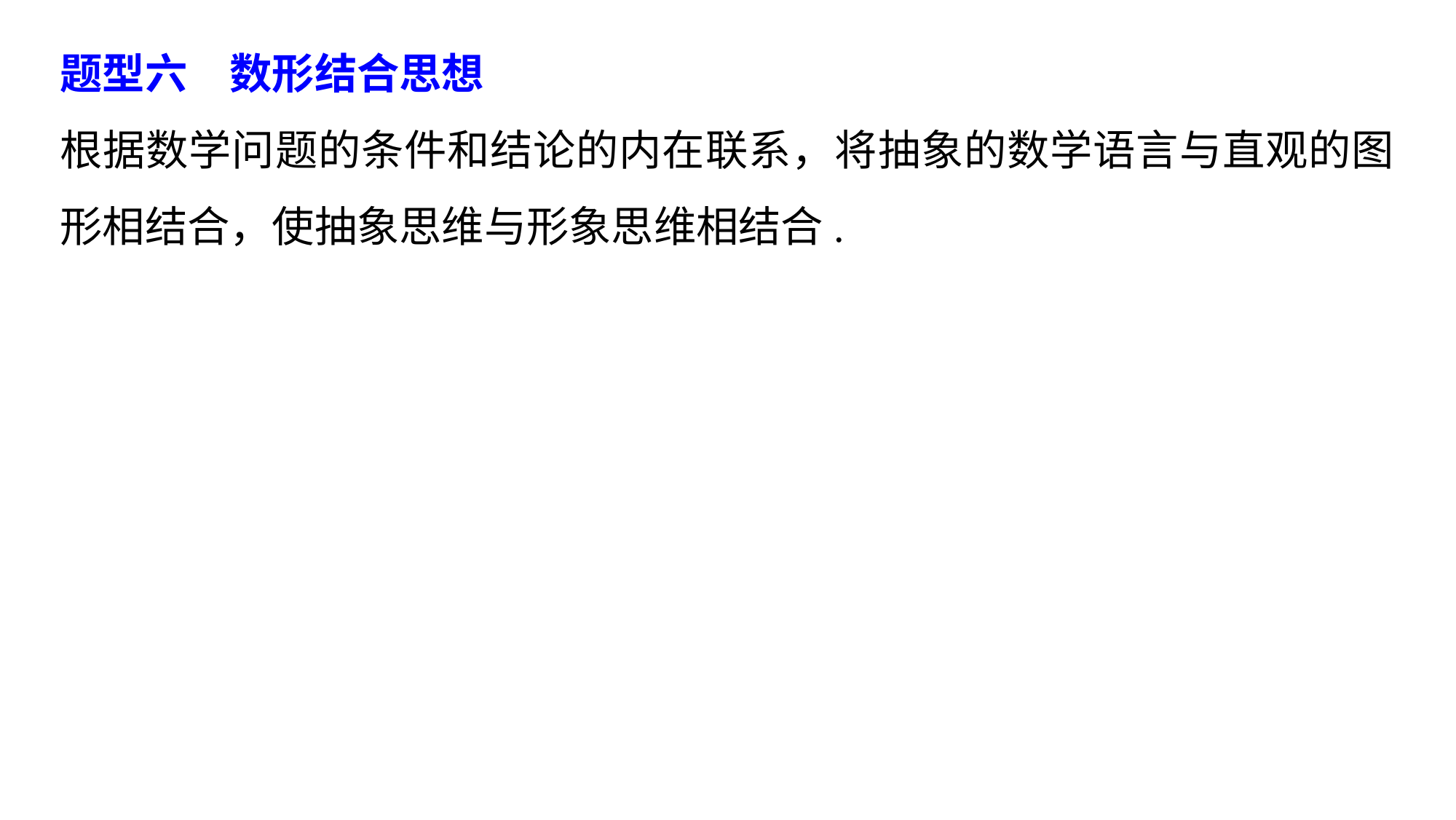

题型六　数形结合思想
根据数学问题的条件和结论的内在联系，将抽象的数学语言与直观的图形相结合，使抽象思维与形象思维相结合.